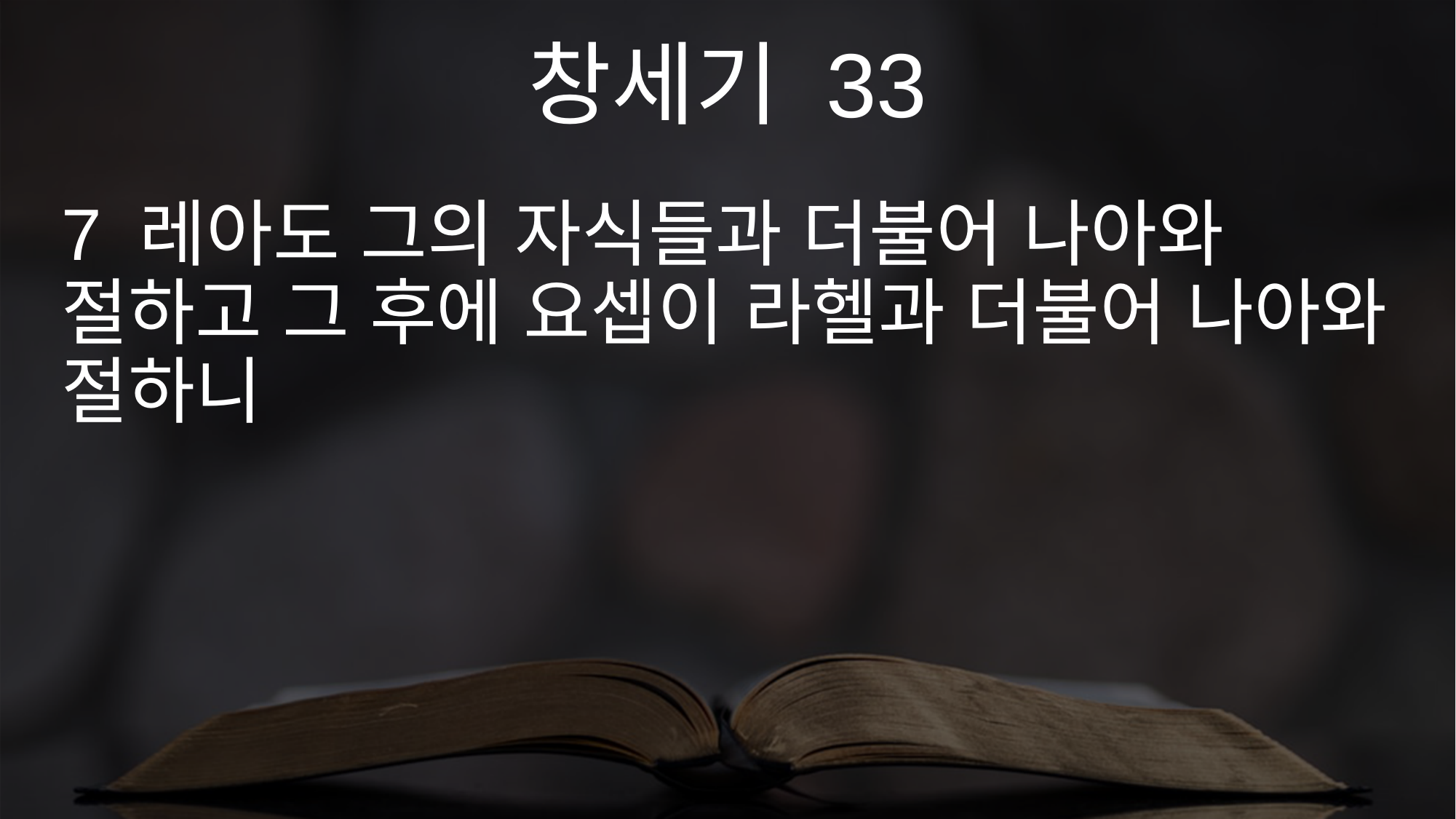

창세기 33
7 레아도 그의 자식들과 더불어 나아와 절하고 그 후에 요셉이 라헬과 더불어 나아와 절하니